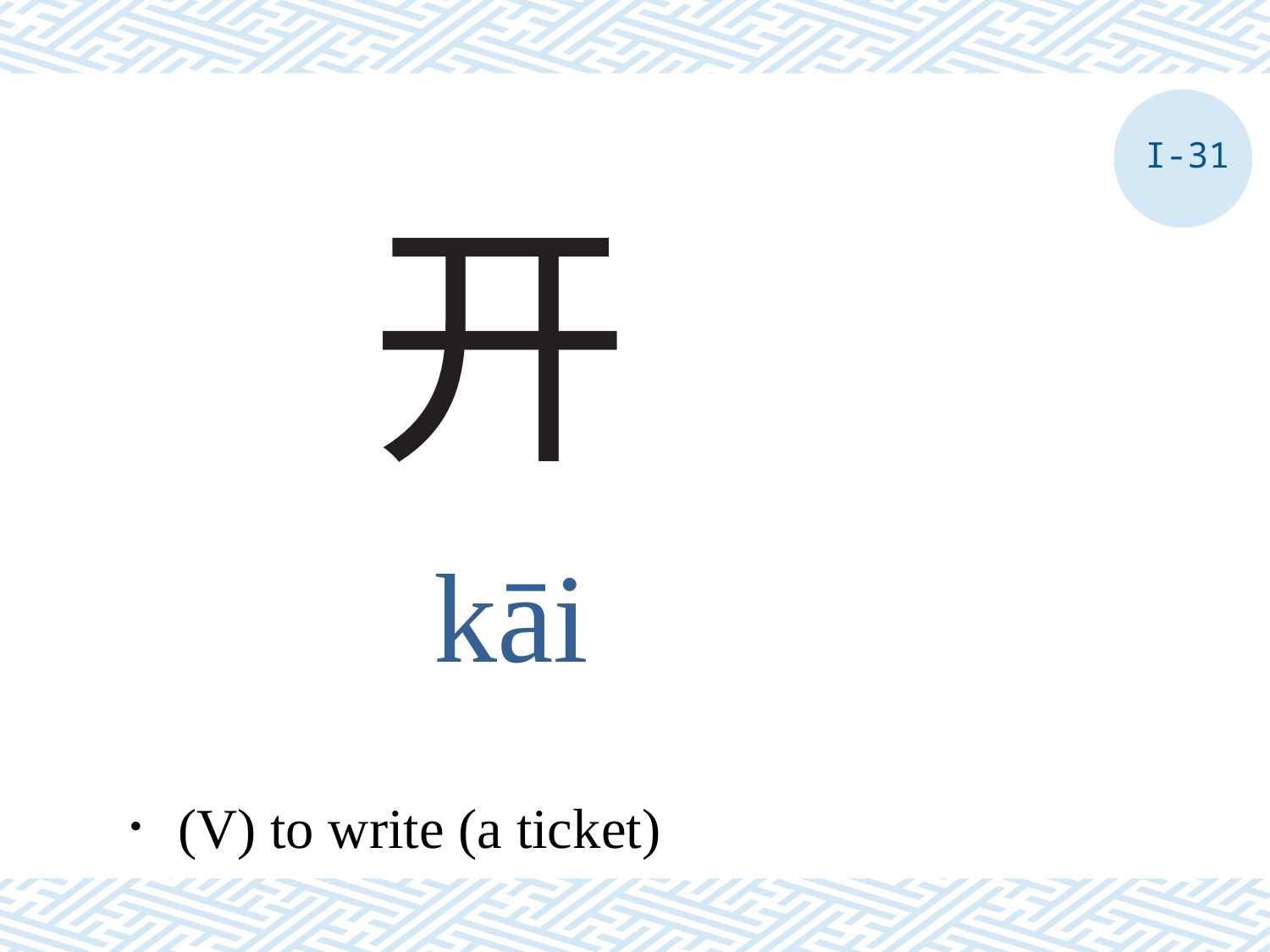

I-31

# 开
kāi
．(V) to write (a ticket)